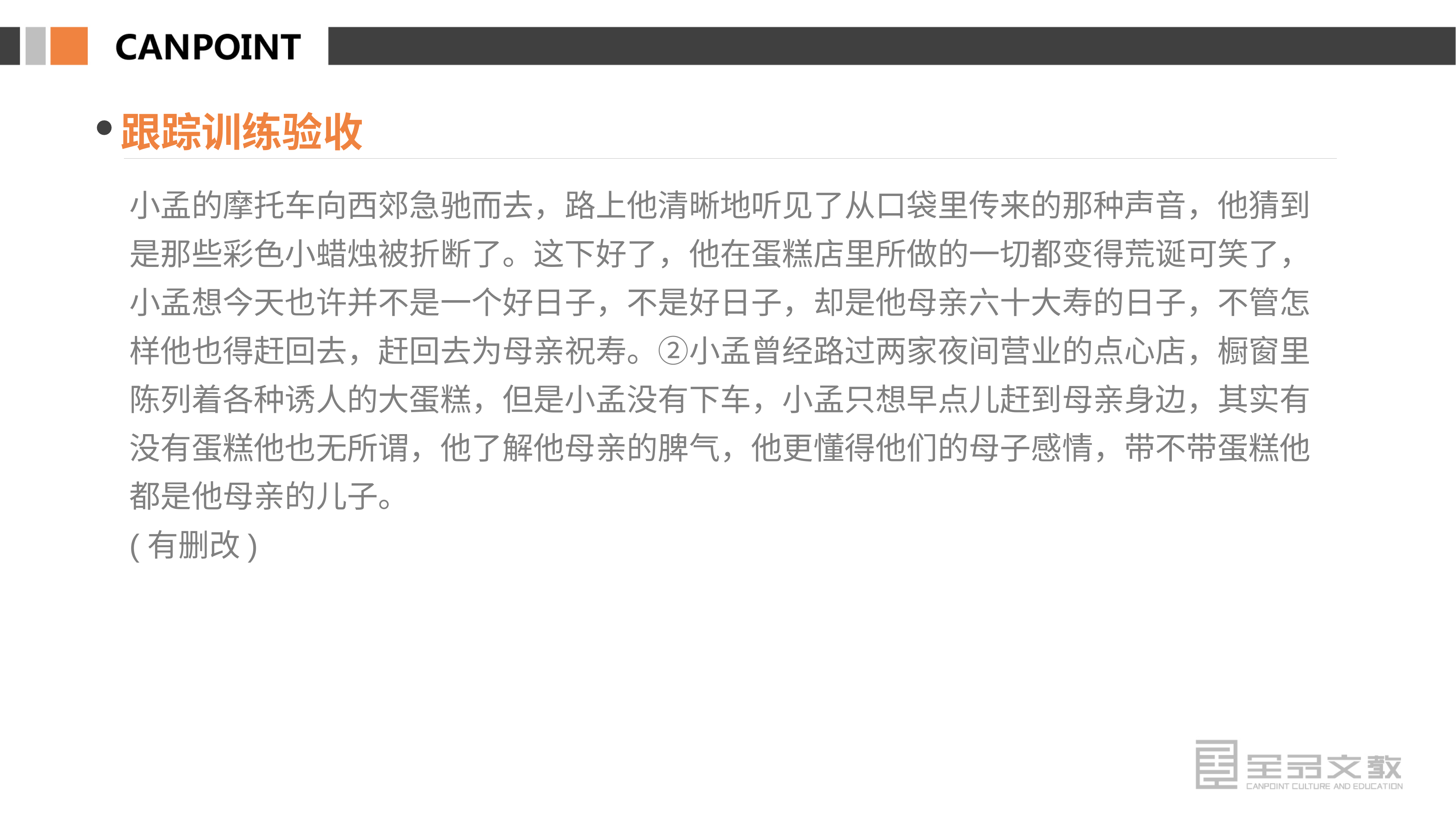

跟踪训练验收

小孟的摩托车向西郊急驰而去，路上他清晰地听见了从口袋里传来的那种声音，他猜到是那些彩色小蜡烛被折断了。这下好了，他在蛋糕店里所做的一切都变得荒诞可笑了，小孟想今天也许并不是一个好日子，不是好日子，却是他母亲六十大寿的日子，不管怎样他也得赶回去，赶回去为母亲祝寿。②小孟曾经路过两家夜间营业的点心店，橱窗里陈列着各种诱人的大蛋糕，但是小孟没有下车，小孟只想早点儿赶到母亲身边，其实有没有蛋糕他也无所谓，他了解他母亲的脾气，他更懂得他们的母子感情，带不带蛋糕他都是他母亲的儿子。
(有删改)